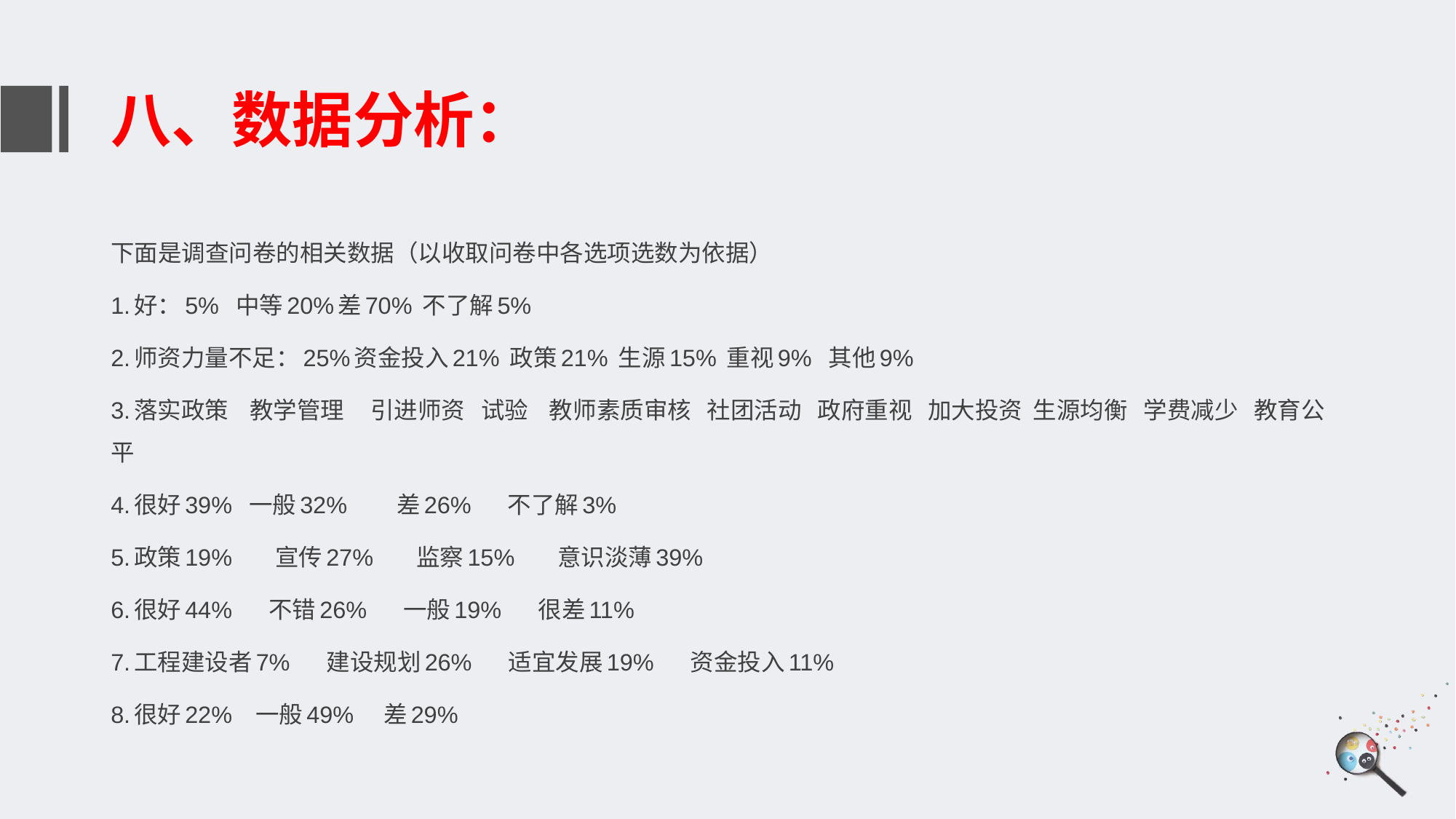

# 八、数据分析：
下面是调查问卷的相关数据（以收取问卷中各选项选数为依据）
1.好：5%  中等20%差70% 不了解5%
2.师资力量不足：25%资金投入21% 政策21% 生源15% 重视9%  其他9%
3.落实政策    教学管理     引进师资   试验    教师素质审核   社团活动   政府重视   加大投资  生源均衡   学费减少   教育公平
4.很好39%  一般32%       差26%     不了解3%
5.政策19%      宣传27%      监察15%      意识淡薄39%
6.很好44%     不错26%     一般19%     很差11%
7.工程建设者7%     建设规划26%     适宜发展19%     资金投入11%
8.很好22%   一般49%    差29%